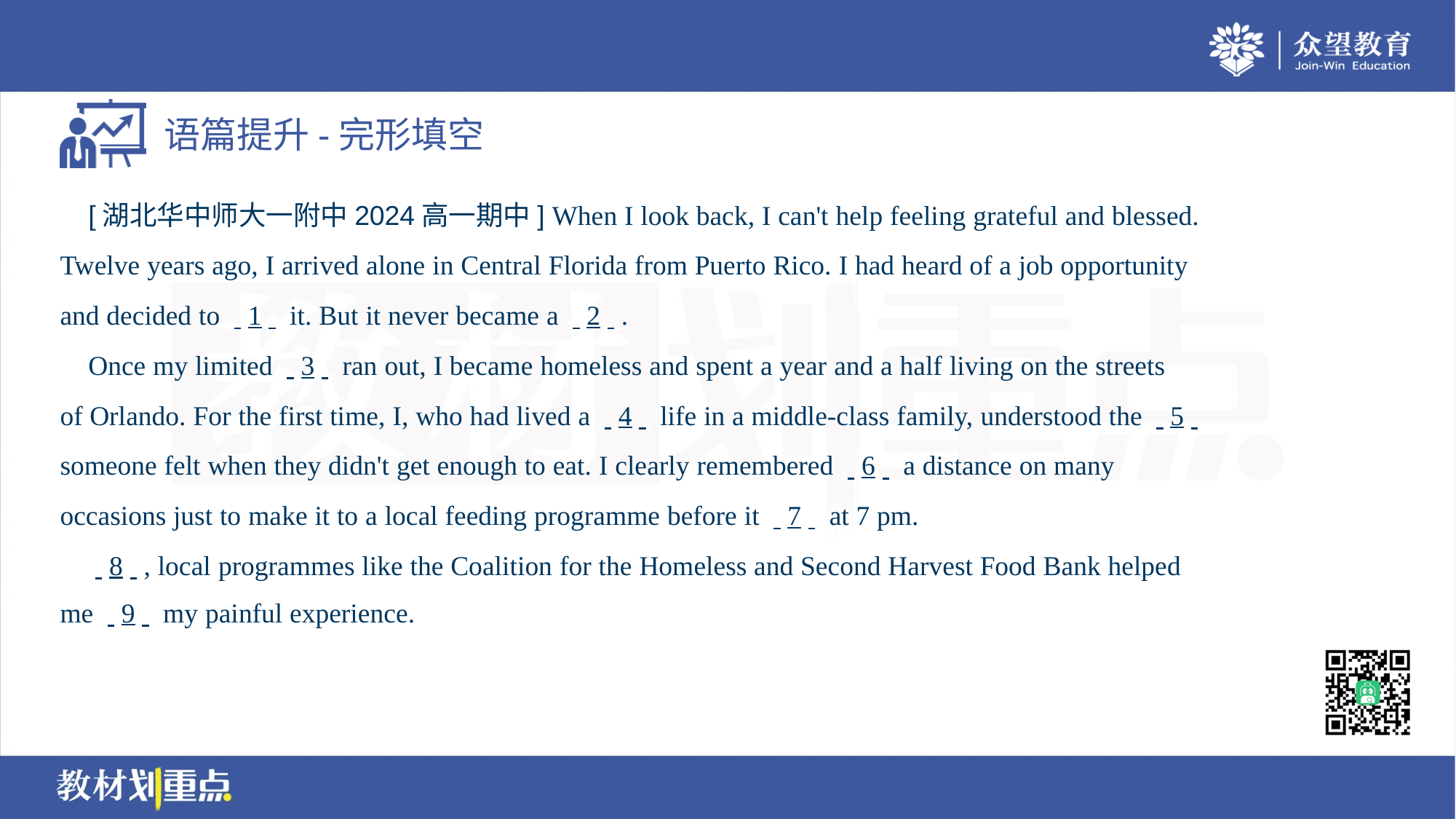

[湖北华中师大一附中2024高一期中] When I look back, I can't help feeling grateful and blessed.
Twelve years ago, I arrived alone in Central Florida from Puerto Rico. I had heard of a job opportunity
and decided to . .1. . it. But it never became a . .2. ..
    Once my limited . .3. . ran out, I became homeless and spent a year and a half living on the streets
of Orlando. For the first time, I, who had lived a . .4. . life in a middle-class family, understood the . .5. .
someone felt when they didn't get enough to eat. I clearly remembered . .6. . a distance on many
occasions just to make it to a local feeding programme before it . .7. . at 7 pm.
    . .8. ., local programmes like the Coalition for the Homeless and Second Harvest Food Bank helped
me . .9. . my painful experience.